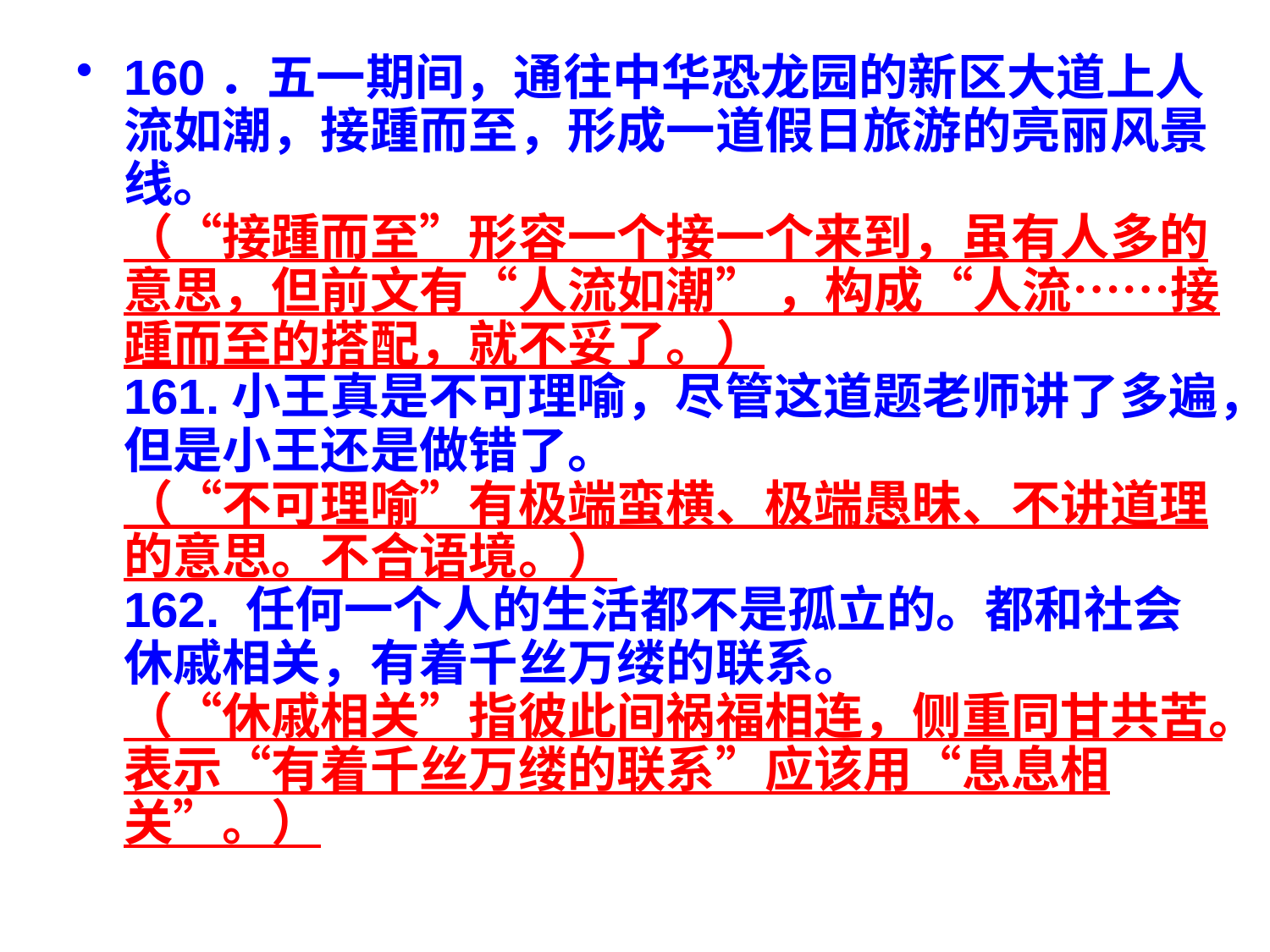

160．五一期间，通往中华恐龙园的新区大道上人流如潮，接踵而至，形成一道假日旅游的亮丽风景线。
（“接踵而至”形容一个接一个来到，虽有人多的意思，但前文有“人流如潮” ，构成“人流……接踵而至的搭配，就不妥了。）
161.小王真是不可理喻，尽管这道题老师讲了多遍，但是小王还是做错了。
（“不可理喻”有极端蛮横、极端愚昧、不讲道理的意思。不合语境。）
162. 任何一个人的生活都不是孤立的。都和社会休戚相关，有着千丝万缕的联系。
（“休戚相关”指彼此间祸福相连，侧重同甘共苦。表示“有着千丝万缕的联系”应该用“息息相关”。）